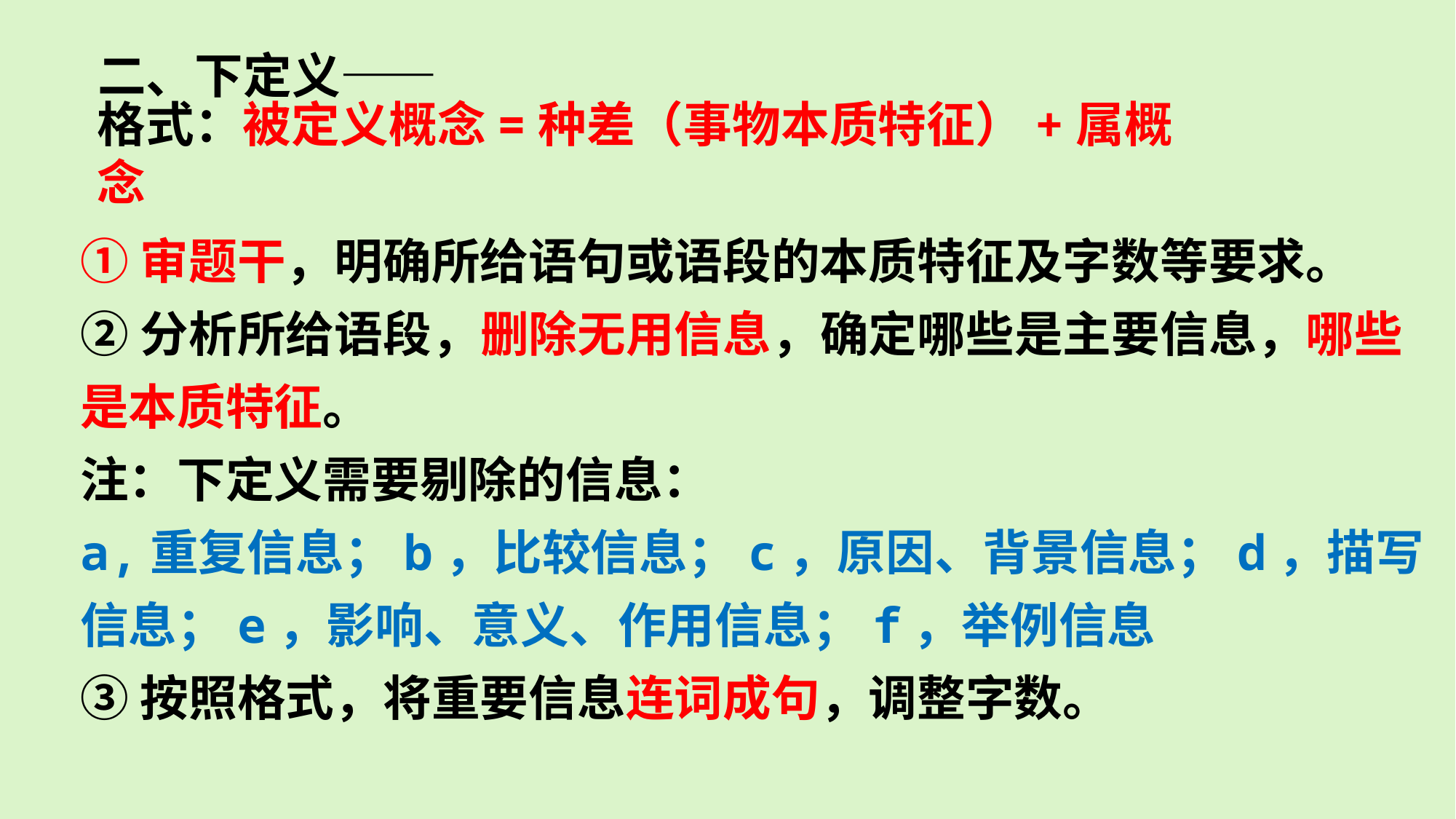

二、下定义——
格式：被定义概念=种差（事物本质特征）+属概念
①审题干，明确所给语句或语段的本质特征及字数等要求。
②分析所给语段，删除无用信息，确定哪些是主要信息，哪些是本质特征。
注：下定义需要剔除的信息：
a,重复信息；b，比较信息；c，原因、背景信息；d，描写信息；e，影响、意义、作用信息；f，举例信息
③按照格式，将重要信息连词成句，调整字数。